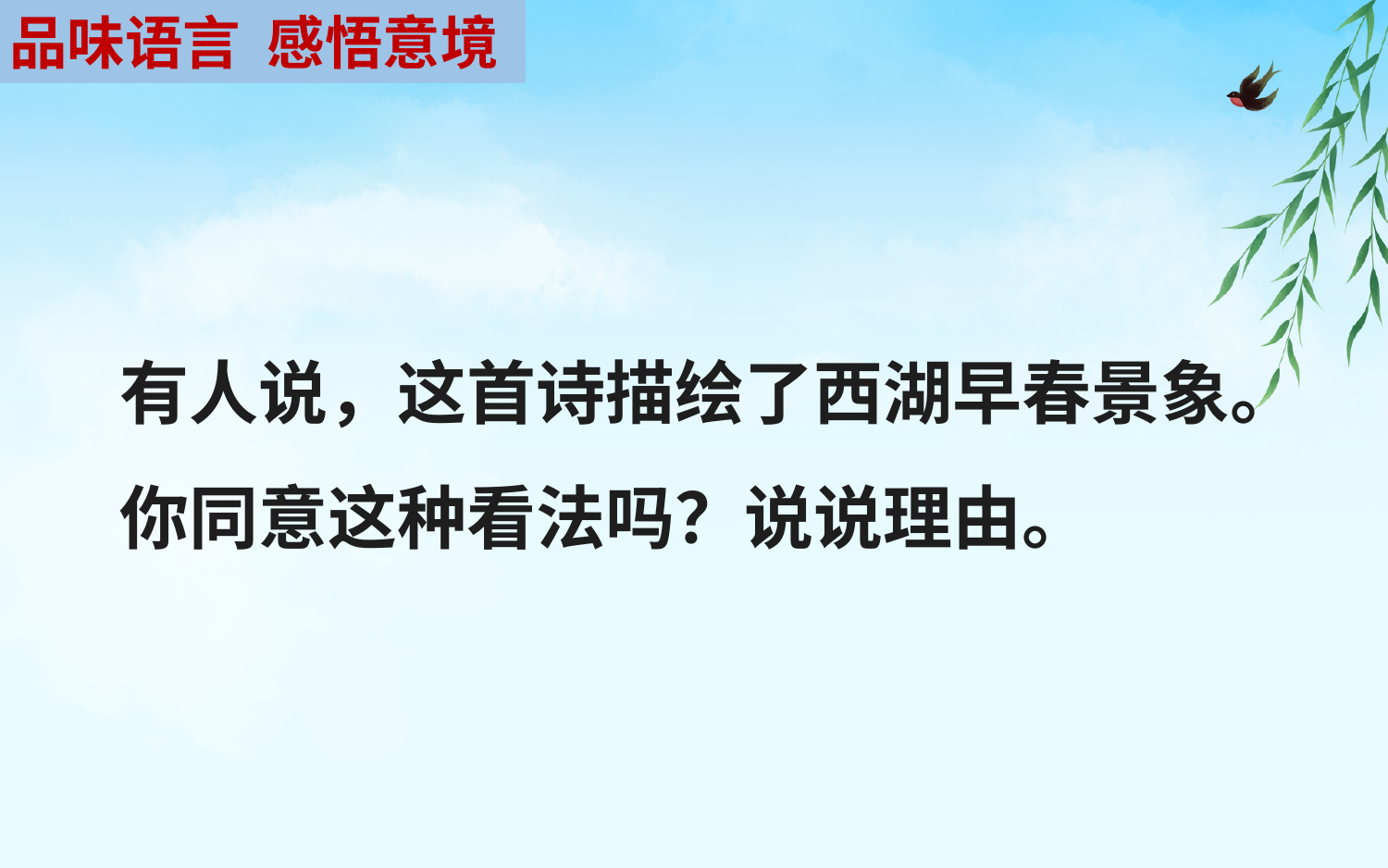

品味语言  感悟意境
有人说，这首诗描绘了西湖早春景象。你同意这种看法吗？说说理由。